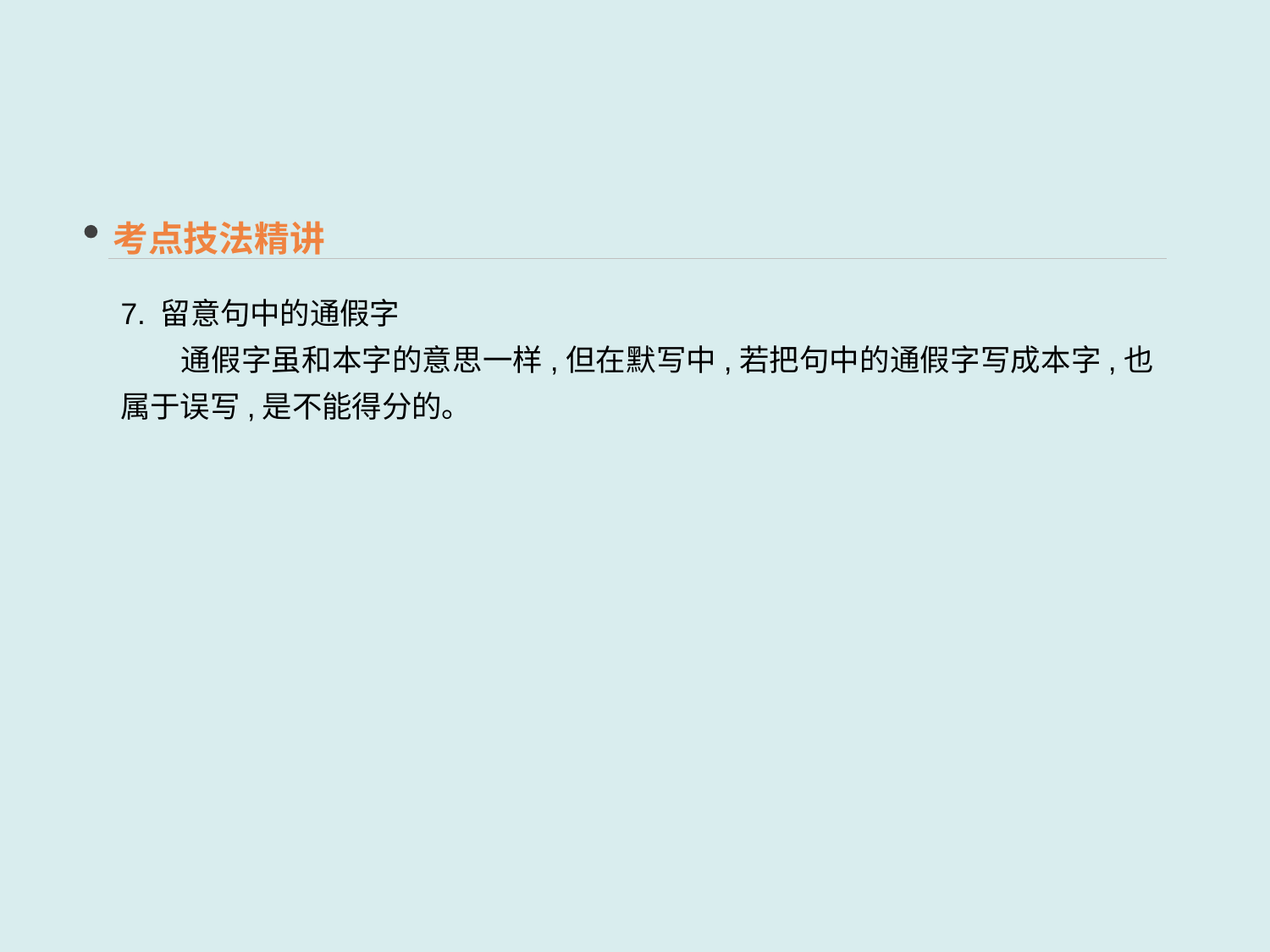

考点技法精讲

7. 留意句中的通假字
　　通假字虽和本字的意思一样,但在默写中,若把句中的通假字写成本字,也属于误写,是不能得分的。